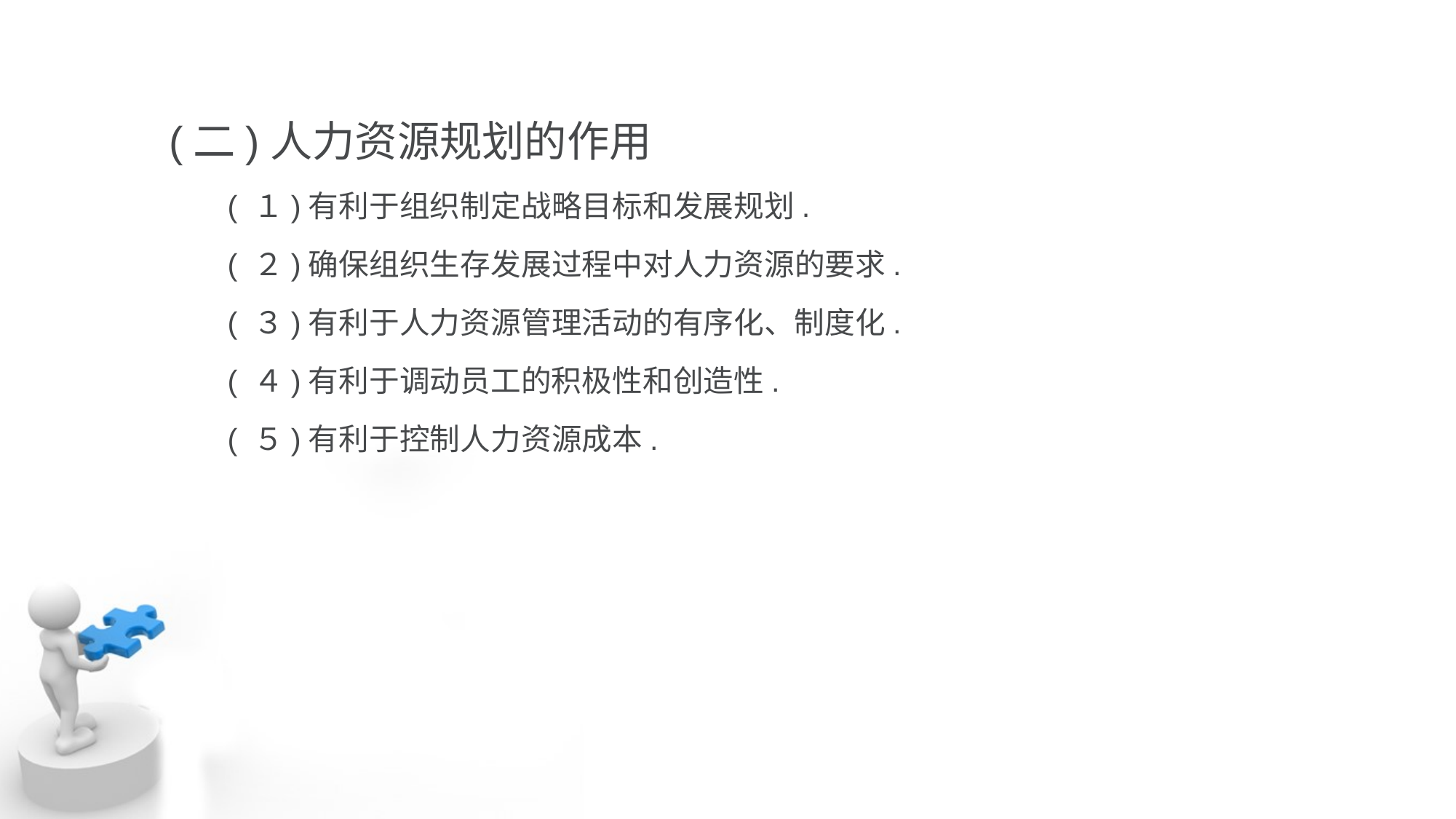

(二)人力资源规划的作用
       ( １)有利于组织制定战略目标和发展规划.
       ( ２)确保组织生存发展过程中对人力资源的要求.
       ( ３)有利于人力资源管理活动的有序化、制度化.
       ( ４)有利于调动员工的积极性和创造性.
       ( ５)有利于控制人力资源成本.